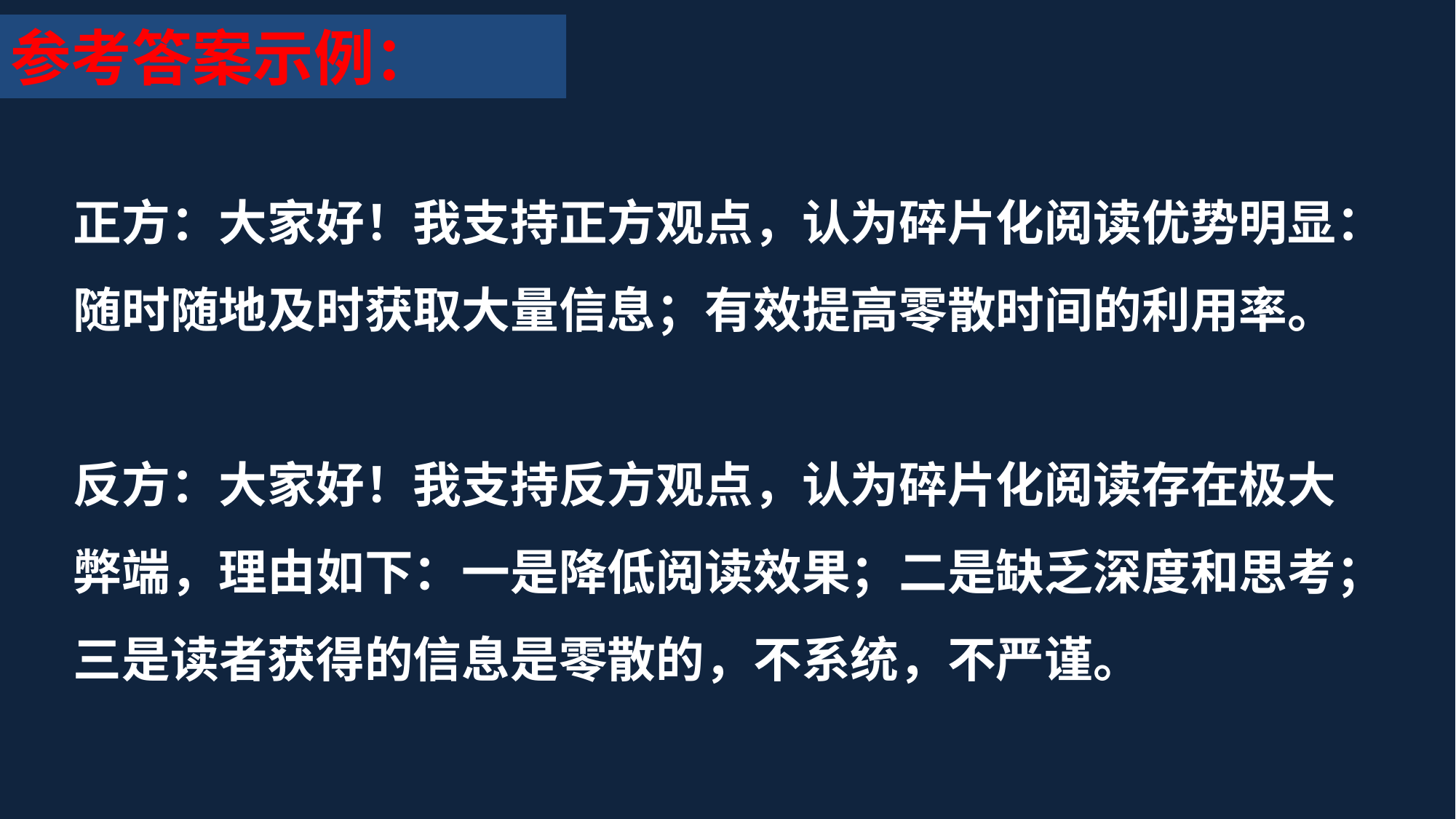

参考答案示例：
正方：大家好！我支持正方观点，认为碎片化阅读优势明显：随时随地及时获取大量信息；有效提高零散时间的利用率。

反方：大家好！我支持反方观点，认为碎片化阅读存在极大弊端，理由如下：一是降低阅读效果；二是缺乏深度和思考；三是读者获得的信息是零散的，不系统，不严谨。